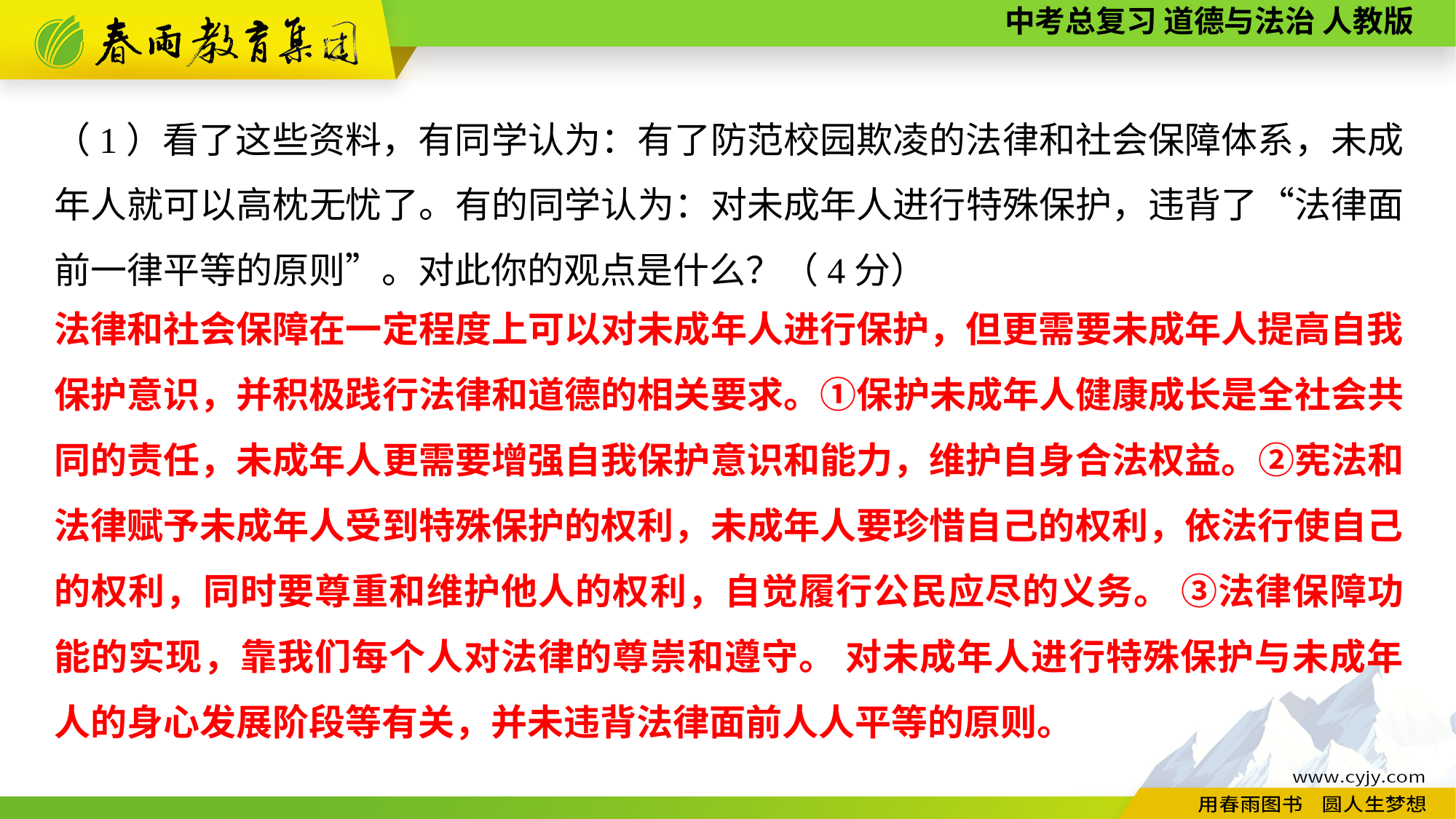

（1）看了这些资料，有同学认为：有了防范校园欺凌的法律和社会保障体系，未成年人就可以高枕无忧了。有的同学认为：对未成年人进行特殊保护，违背了“法律面前一律平等的原则”。对此你的观点是什么？（4分）
法律和社会保障在一定程度上可以对未成年人进行保护，但更需要未成年人提高自我保护意识，并积极践行法律和道德的相关要求。①保护未成年人健康成长是全社会共同的责任，未成年人更需要增强自我保护意识和能力，维护自身合法权益。②宪法和法律赋予未成年人受到特殊保护的权利，未成年人要珍惜自己的权利，依法行使自己的权利，同时要尊重和维护他人的权利，自觉履行公民应尽的义务。 ③法律保障功能的实现，靠我们每个人对法律的尊崇和遵守。 对未成年人进行特殊保护与未成年人的身心发展阶段等有关，并未违背法律面前人人平等的原则。